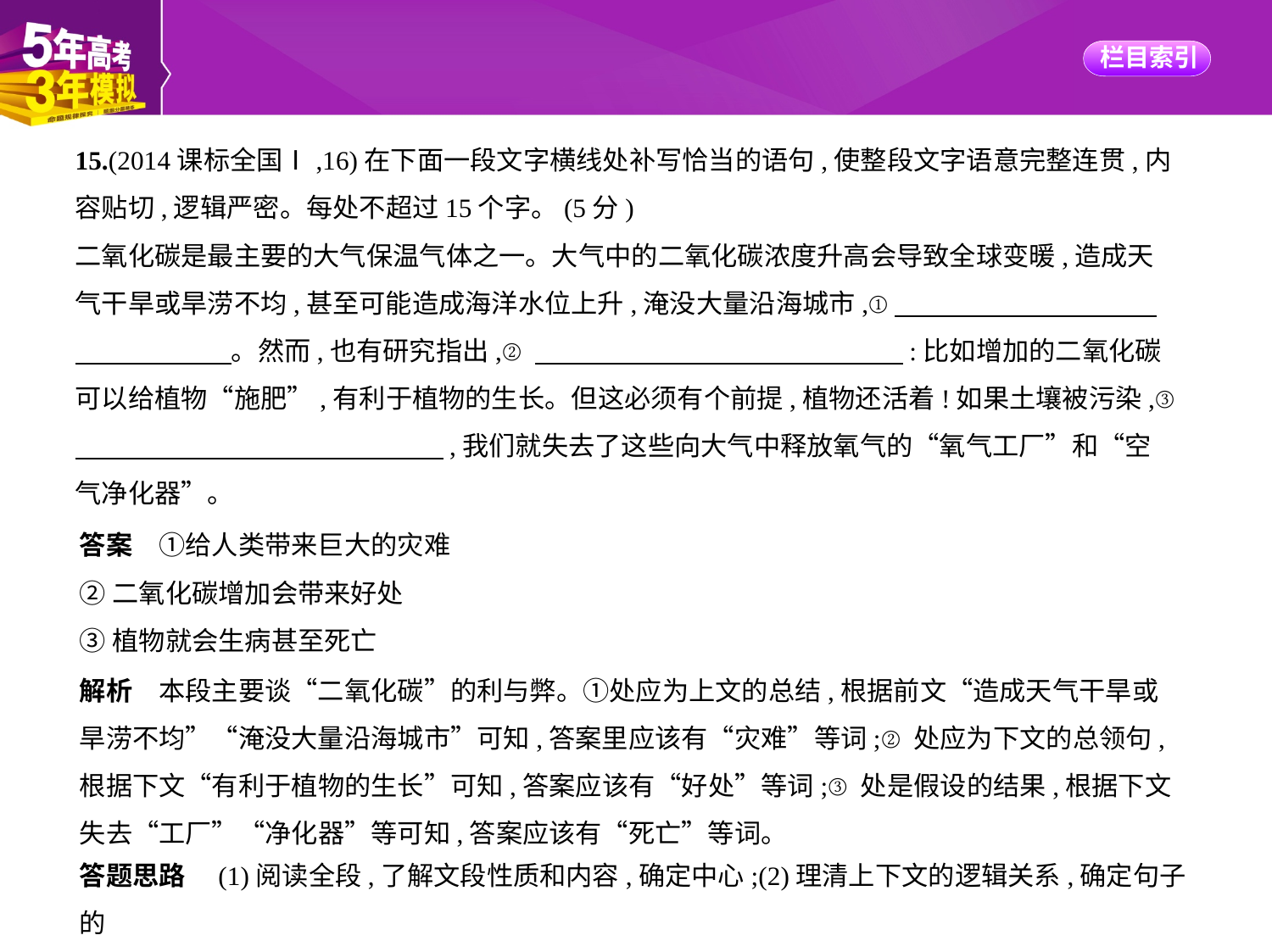

15.(2014课标全国Ⅰ,16)在下面一段文字横线处补写恰当的语句,使整段文字语意完整连贯,内
容贴切,逻辑严密。每处不超过15个字。(5分)
二氧化碳是最主要的大气保温气体之一。大气中的二氧化碳浓度升高会导致全球变暖,造成天
气干旱或旱涝不均,甚至可能造成海洋水位上升,淹没大量沿海城市,①　　　　　　　　　    
　　　　　    。然而,也有研究指出,②　　　　　　　　　　　　　    :比如增加的二氧化碳
可以给植物“施肥”,有利于植物的生长。但这必须有个前提,植物还活着!如果土壤被污染,③
　　　　　　　　　　　　　    ,我们就失去了这些向大气中释放氧气的“氧气工厂”和“空
气净化器”。
答案　①给人类带来巨大的灾难
②二氧化碳增加会带来好处
③植物就会生病甚至死亡
解析　本段主要谈“二氧化碳”的利与弊。①处应为上文的总结,根据前文“造成天气干旱或
旱涝不均”“淹没大量沿海城市”可知,答案里应该有“灾难”等词;②处应为下文的总领句,
根据下文“有利于植物的生长”可知,答案应该有“好处”等词;③处是假设的结果,根据下文
失去“工厂”“净化器”等可知,答案应该有“死亡”等词。
答题思路　(1)阅读全段,了解文段性质和内容,确定中心;(2)理清上下文的逻辑关系,确定句子的
性质;(3)注意标点符号的暗示作用;(4)结合文本,根据字数要求归纳出答案。